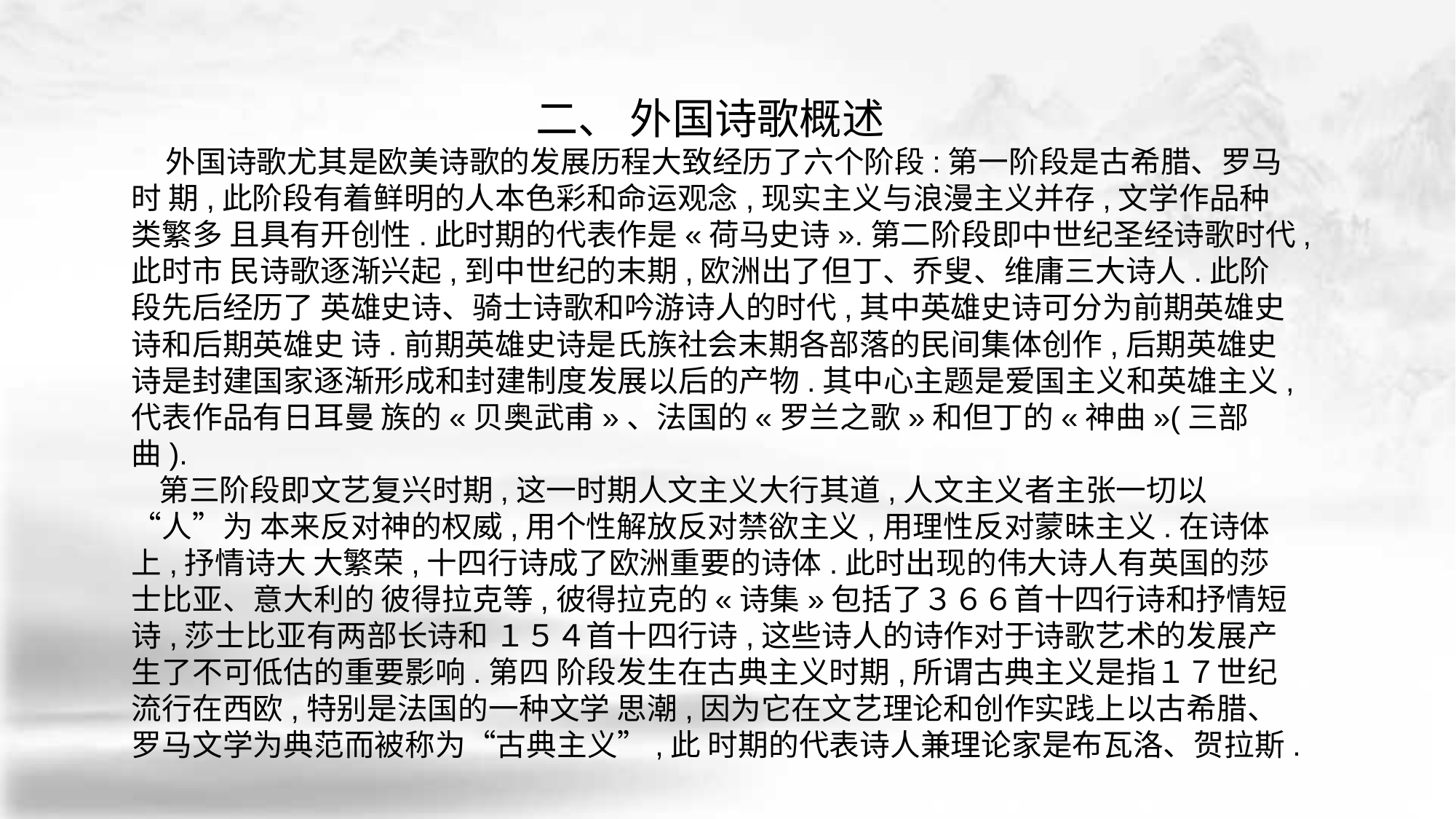

二、 外国诗歌概述
    外国诗歌尤其是欧美诗歌的发展历程大致经历了六个阶段:第一阶段是古希腊、罗马时 期,此阶段有着鲜明的人本色彩和命运观念,现实主义与浪漫主义并存,文学作品种类繁多 且具有开创性.此时期的代表作是«荷马史诗».第二阶段即中世纪圣经诗歌时代,此时市 民诗歌逐渐兴起,到中世纪的末期,欧洲出了但丁、乔叟、维庸三大诗人.此阶段先后经历了 英雄史诗、骑士诗歌和吟游诗人的时代,其中英雄史诗可分为前期英雄史诗和后期英雄史 诗.前期英雄史诗是氏族社会末期各部落的民间集体创作,后期英雄史诗是封建国家逐渐形成和封建制度发展以后的产物.其中心主题是爱国主义和英雄主义,代表作品有日耳曼 族的«贝奥武甫»、法国的«罗兰之歌»和但丁的«神曲»(三部曲).
   第三阶段即文艺复兴时期,这一时期人文主义大行其道,人文主义者主张一切以“人”为 本来反对神的权威,用个性解放反对禁欲主义,用理性反对蒙昧主义.在诗体上,抒情诗大 大繁荣,十四行诗成了欧洲重要的诗体.此时出现的伟大诗人有英国的莎士比亚、意大利的 彼得拉克等,彼得拉克的«诗集»包括了３６６首十四行诗和抒情短诗,莎士比亚有两部长诗和 １５４首十四行诗,这些诗人的诗作对于诗歌艺术的发展产生了不可低估的重要影响.第四 阶段发生在古典主义时期,所谓古典主义是指１７世纪流行在西欧,特别是法国的一种文学 思潮,因为它在文艺理论和创作实践上以古希腊、罗马文学为典范而被称为“古典主义”,此 时期的代表诗人兼理论家是布瓦洛、贺拉斯.